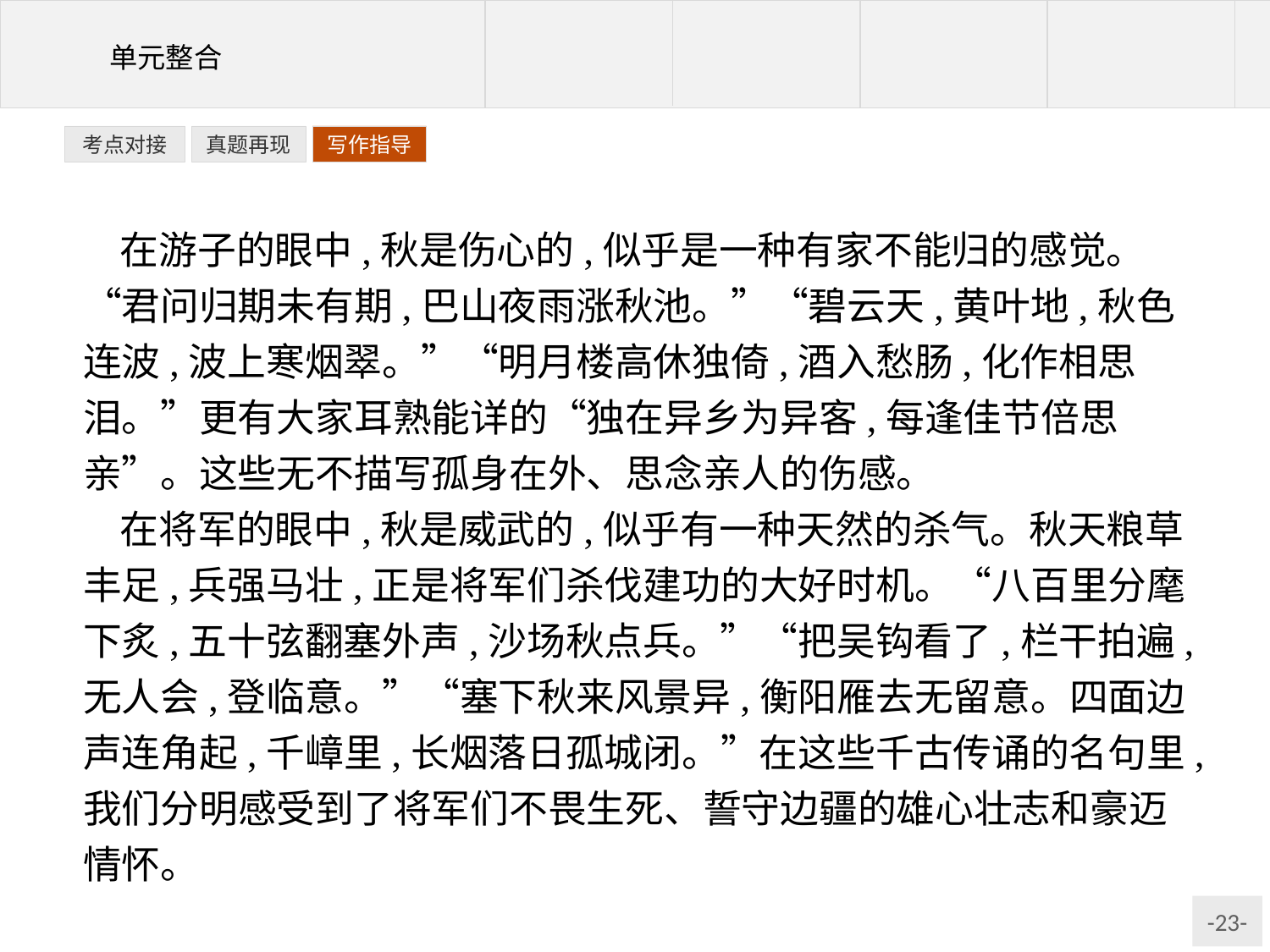

写作指导
考点对接
真题再现
在游子的眼中,秋是伤心的,似乎是一种有家不能归的感觉。“君问归期未有期,巴山夜雨涨秋池。”“碧云天,黄叶地,秋色连波,波上寒烟翠。”“明月楼高休独倚,酒入愁肠,化作相思泪。”更有大家耳熟能详的“独在异乡为异客,每逢佳节倍思亲”。这些无不描写孤身在外、思念亲人的伤感。
在将军的眼中,秋是威武的,似乎有一种天然的杀气。秋天粮草丰足,兵强马壮,正是将军们杀伐建功的大好时机。“八百里分麾下炙,五十弦翻塞外声,沙场秋点兵。”“把吴钩看了,栏干拍遍,无人会,登临意。”“塞下秋来风景异,衡阳雁去无留意。四面边声连角起,千嶂里,长烟落日孤城闭。”在这些千古传诵的名句里,我们分明感受到了将军们不畏生死、誓守边疆的雄心壮志和豪迈情怀。